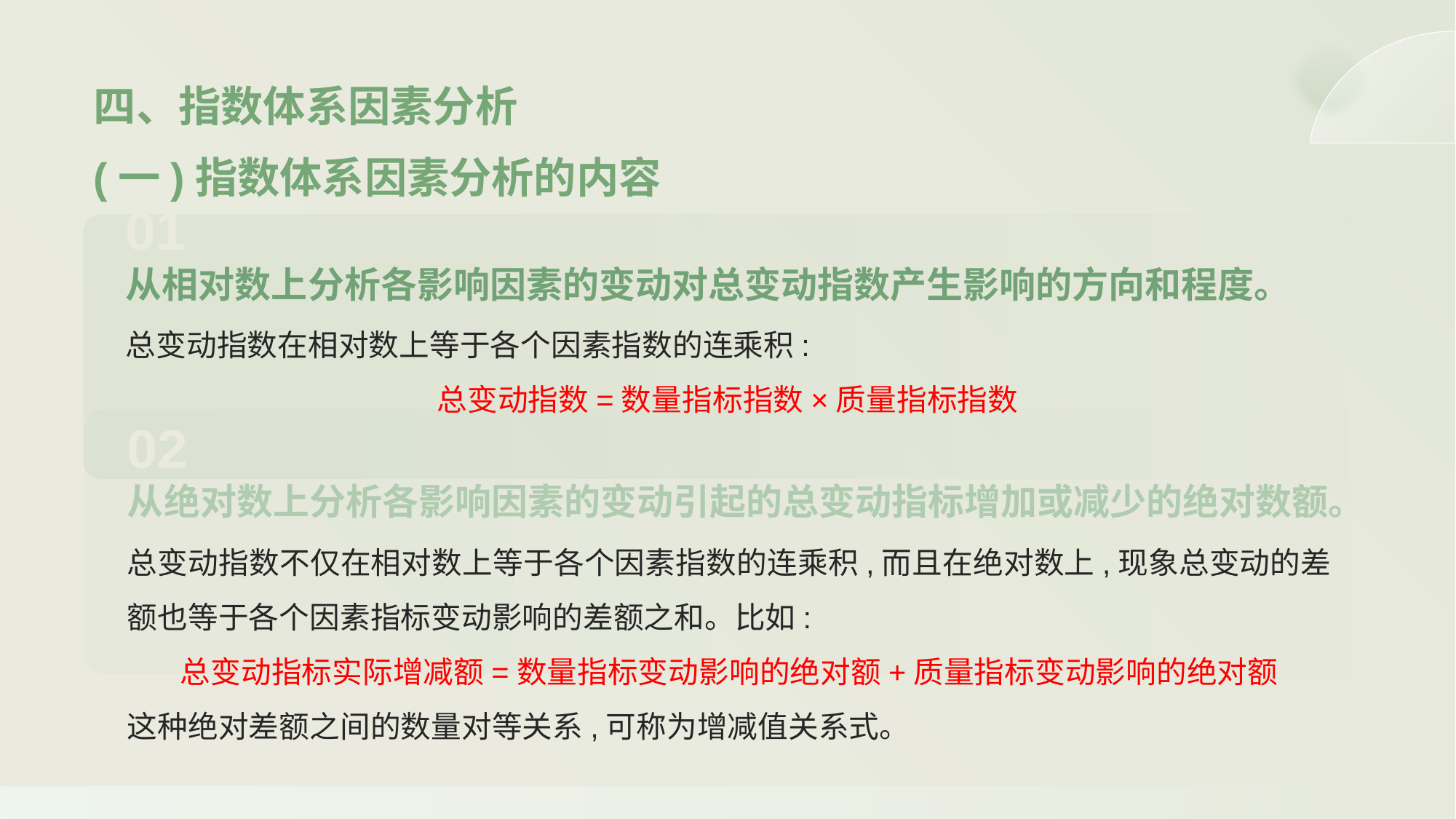

四、指数体系因素分析
(一)指数体系因素分析的内容
01

从相对数上分析各影响因素的变动对总变动指数产生影响的方向和程度。
总变动指数在相对数上等于各个因素指数的连乘积:
总变动指数=数量指标指数×质量指标指数

02
从绝对数上分析各影响因素的变动引起的总变动指标增加或减少的绝对数额。
总变动指数不仅在相对数上等于各个因素指数的连乘积,而且在绝对数上,现象总变动的差额也等于各个因素指标变动影响的差额之和。比如:
总变动指标实际增减额=数量指标变动影响的绝对额+质量指标变动影响的绝对额
这种绝对差额之间的数量对等关系,可称为增减值关系式。